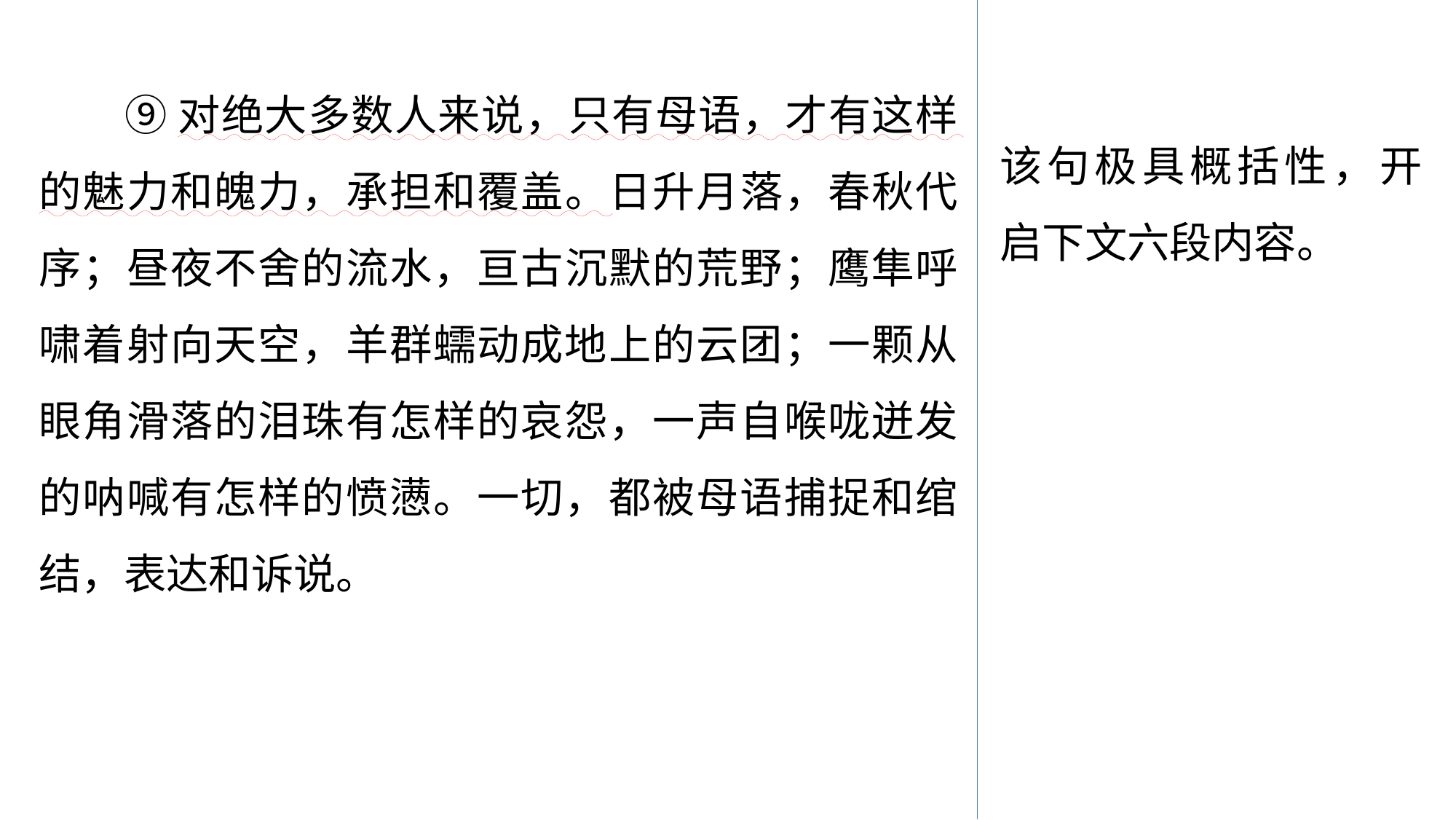

⑨对绝大多数人来说，只有母语，才有这样的魅力和魄力，承担和覆盖。日升月落，春秋代序；昼夜不舍的流水，亘古沉默的荒野；鹰隼呼啸着射向天空，羊群蠕动成地上的云团；一颗从眼角滑落的泪珠有怎样的哀怨，一声自喉咙迸发的呐喊有怎样的愤懑。一切，都被母语捕捉和绾结，表达和诉说。
该句极具概括性，开启下文六段内容。